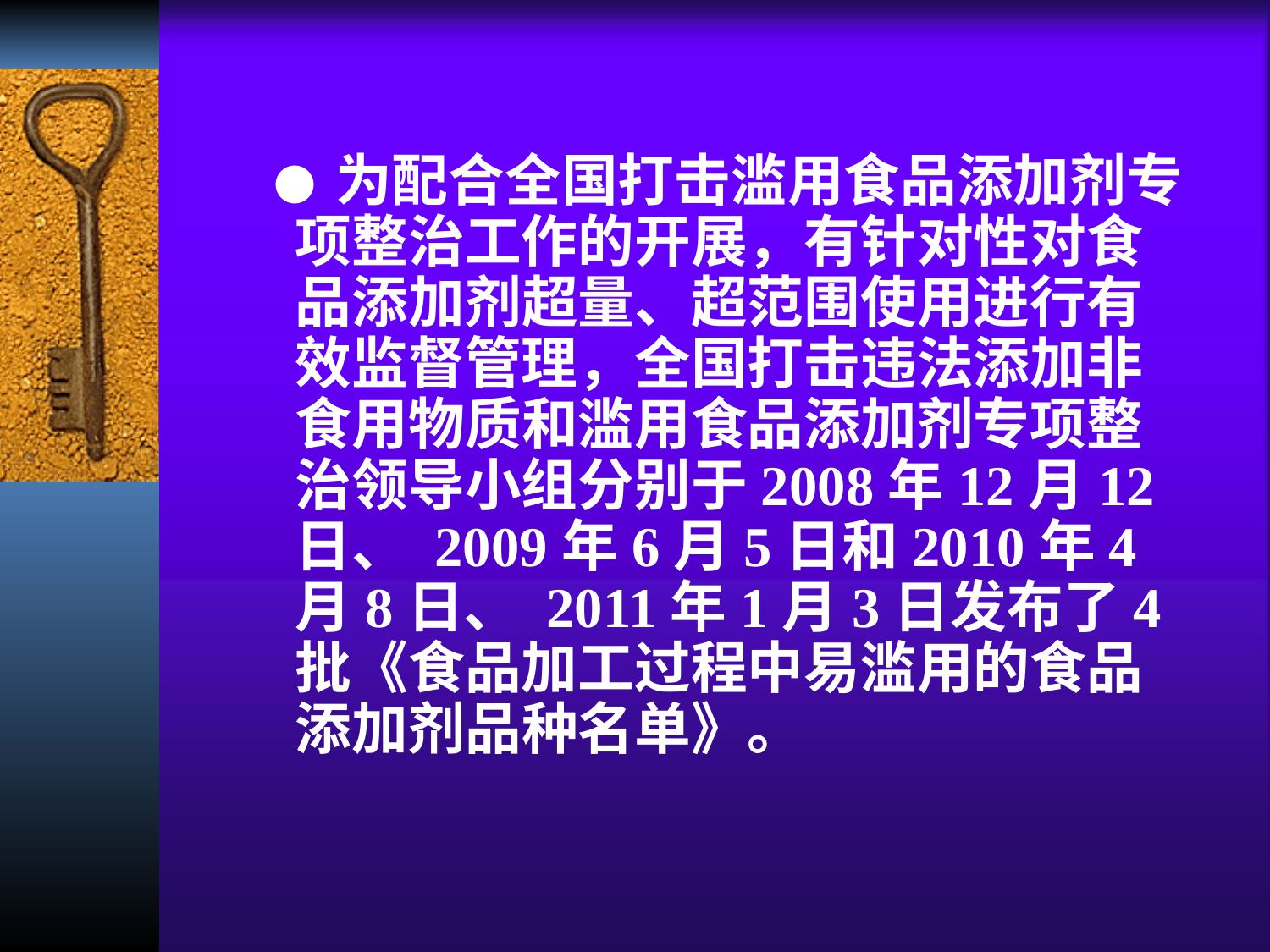

● 为配合全国打击滥用食品添加剂专项整治工作的开展，有针对性对食品添加剂超量、超范围使用进行有效监督管理，全国打击违法添加非食用物质和滥用食品添加剂专项整治领导小组分别于2008年12月12日、 2009年6月5日和2010年4月8日、 2011年1月3日发布了4批《食品加工过程中易滥用的食品添加剂品种名单》。